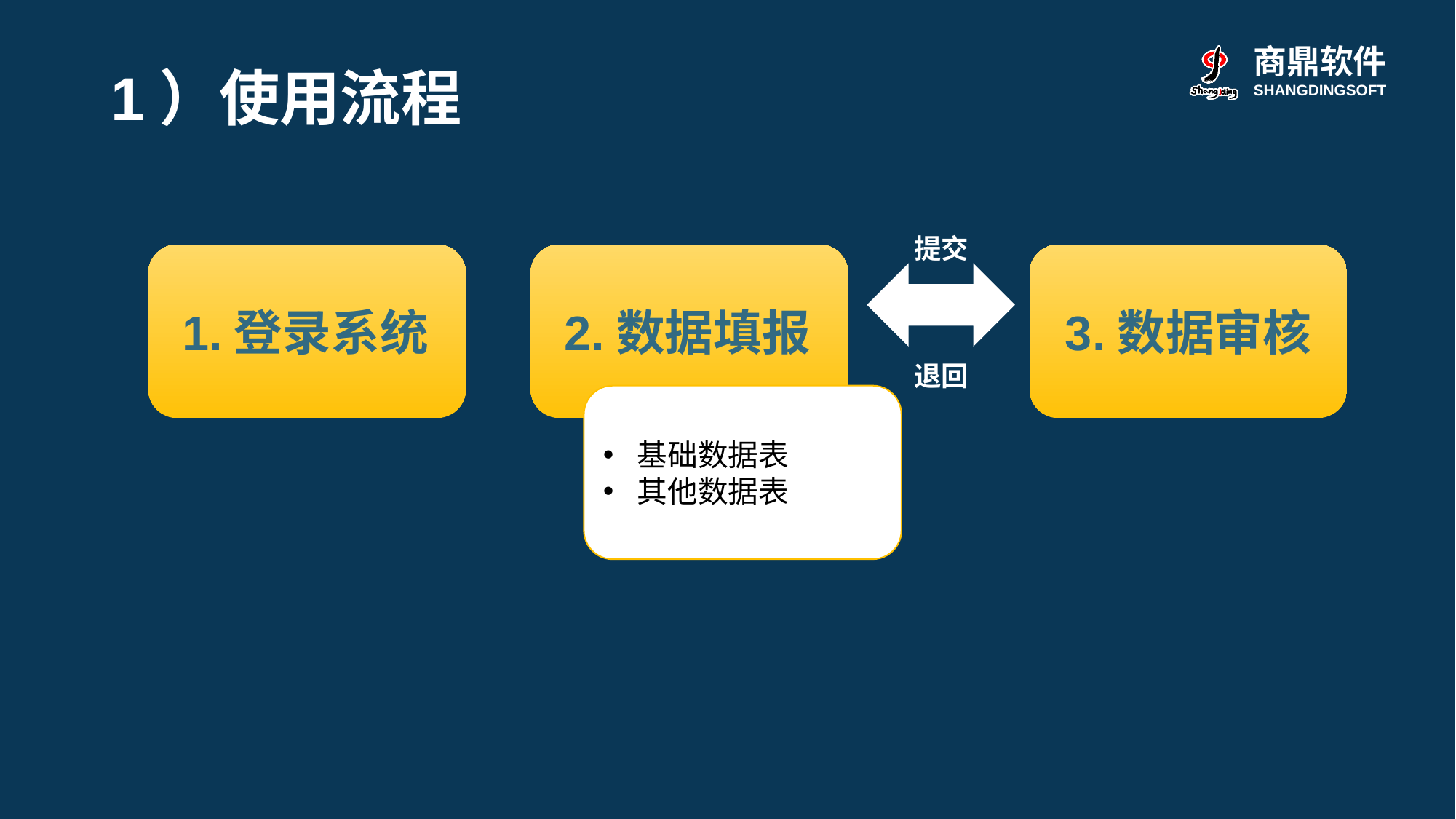

1）使用流程
提交

退回

1.登录系统

2.数据填报

3.数据审核
基础数据表
其他数据表